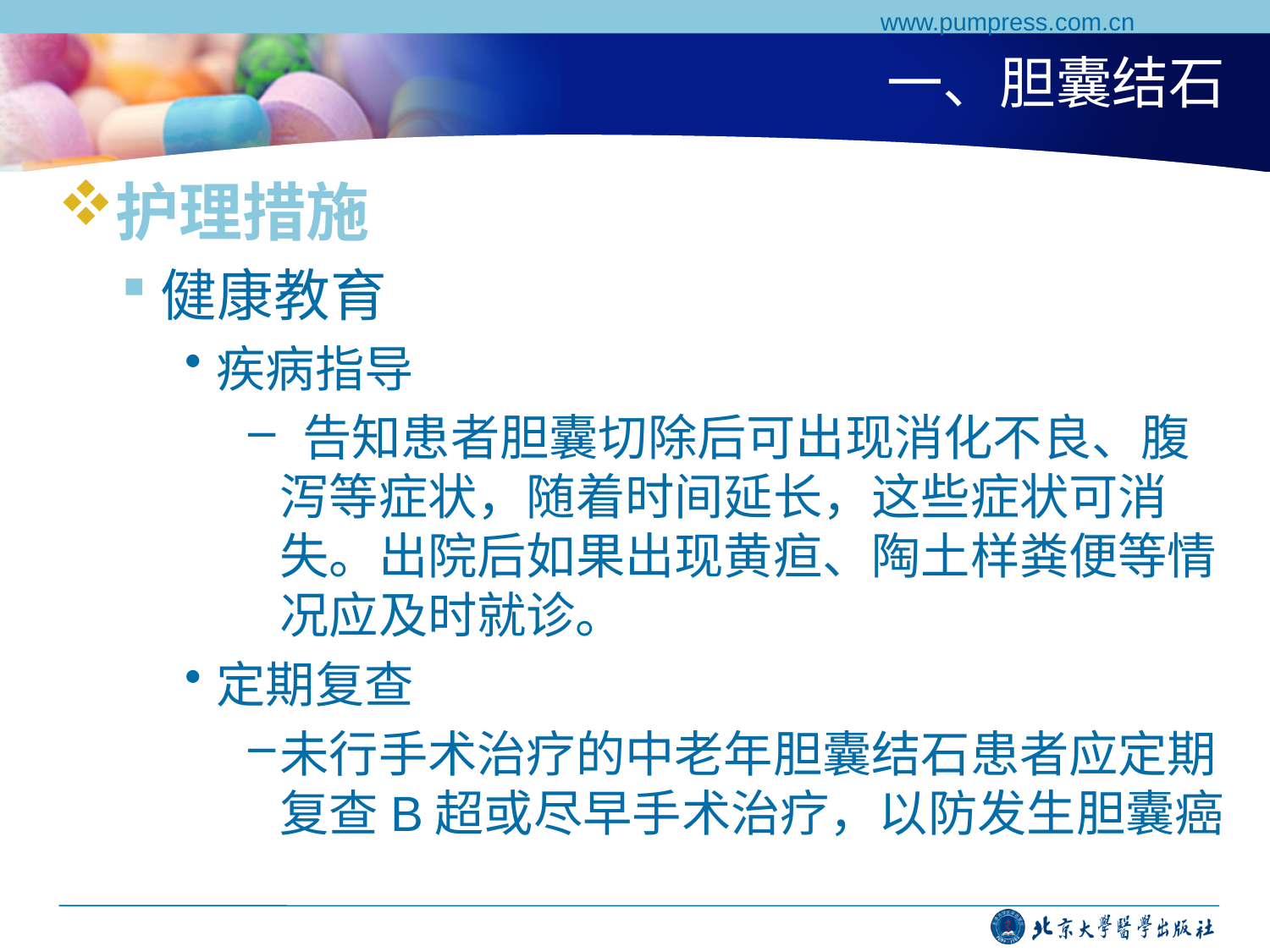

www.pumpress.com.cn
# 一、胆囊结石
护理措施
健康教育
疾病指导
 告知患者胆囊切除后可出现消化不良、腹泻等症状，随着时间延长，这些症状可消失。出院后如果出现黄疸、陶土样粪便等情况应及时就诊。
定期复查
未行手术治疗的中老年胆囊结石患者应定期复查B超或尽早手术治疗，以防发生胆囊癌